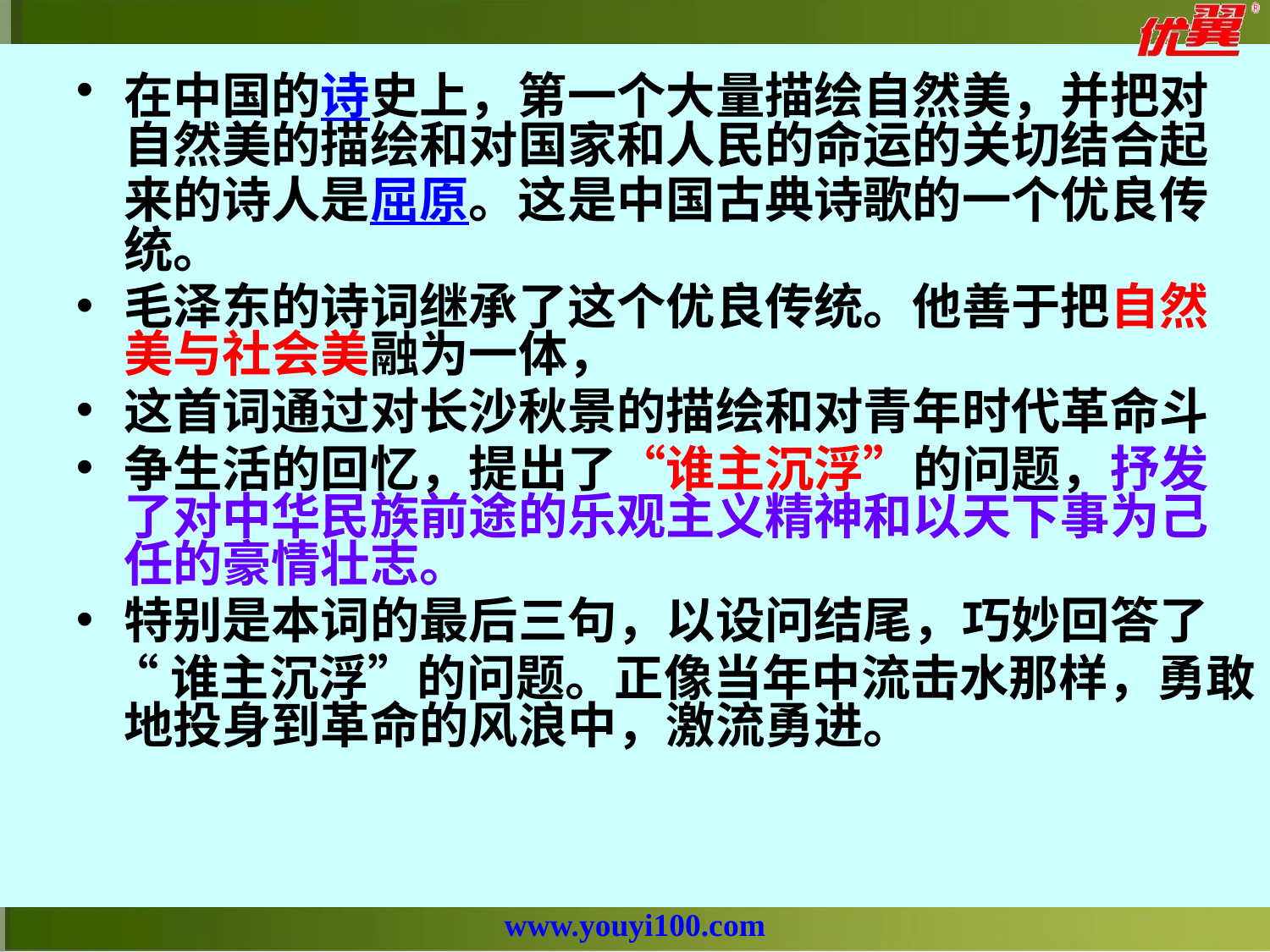

在中国的诗史上，第一个大量描绘自然美，并把对自然美的描绘和对国家和人民的命运的关切结合起来的诗人是屈原。这是中国古典诗歌的一个优良传统。
毛泽东的诗词继承了这个优良传统。他善于把自然美与社会美融为一体，
这首词通过对长沙秋景的描绘和对青年时代革命斗
争生活的回忆，提出了“谁主沉浮”的问题，抒发了对中华民族前途的乐观主义精神和以天下事为己任的豪情壮志。
特别是本词的最后三句，以设问结尾，巧妙回答了
   “谁主沉浮”的问题。正像当年中流击水那样，勇敢地投身到革命的风浪中，激流勇进。